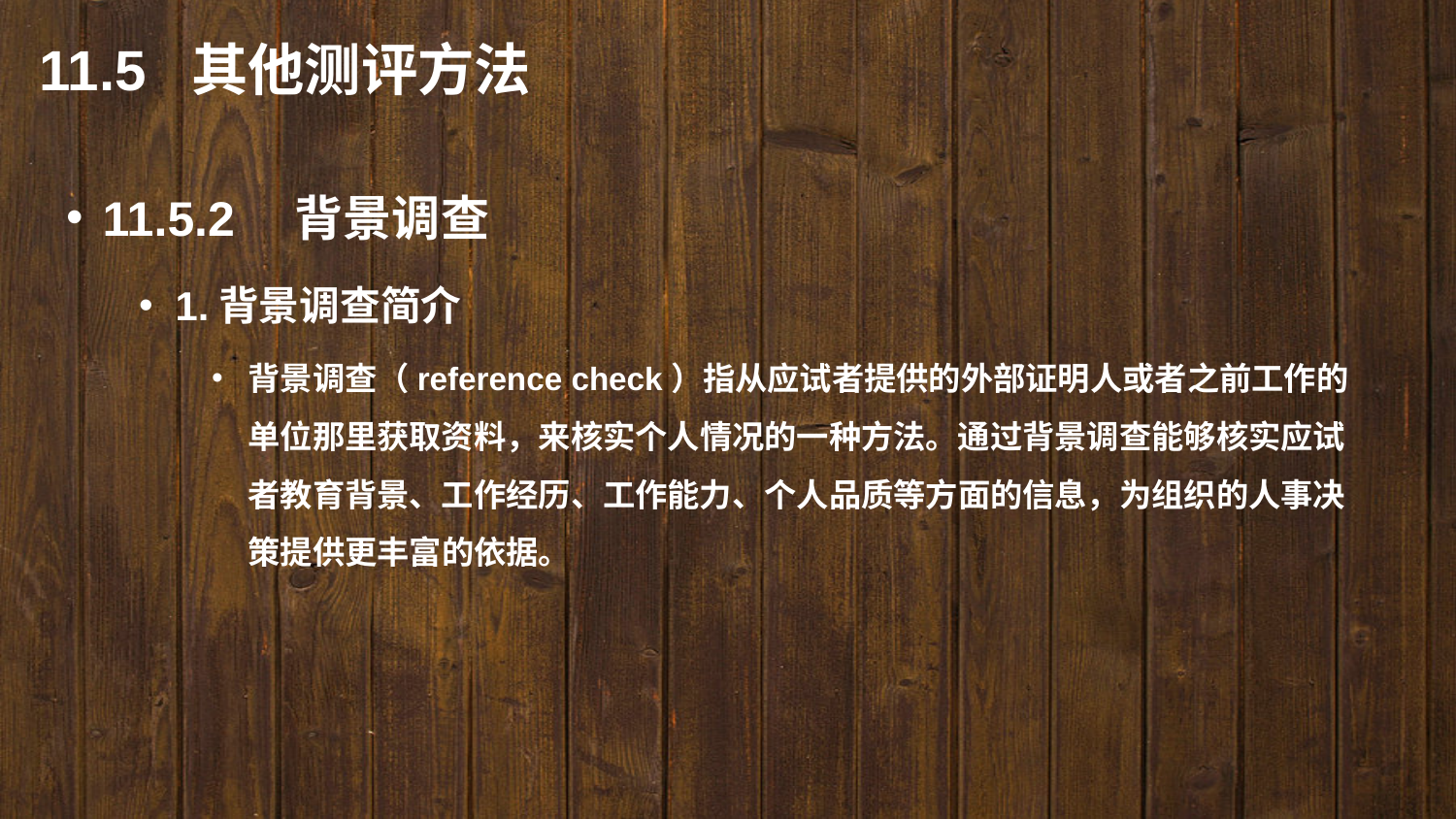

11.5  其他测评方法
11.5.2　背景调查
1.背景调查简介
背景调查（reference check）指从应试者提供的外部证明人或者之前工作的单位那里获取资料，来核实个人情况的一种方法。通过背景调查能够核实应试者教育背景、工作经历、工作能力、个人品质等方面的信息，为组织的人事决策提供更丰富的依据。